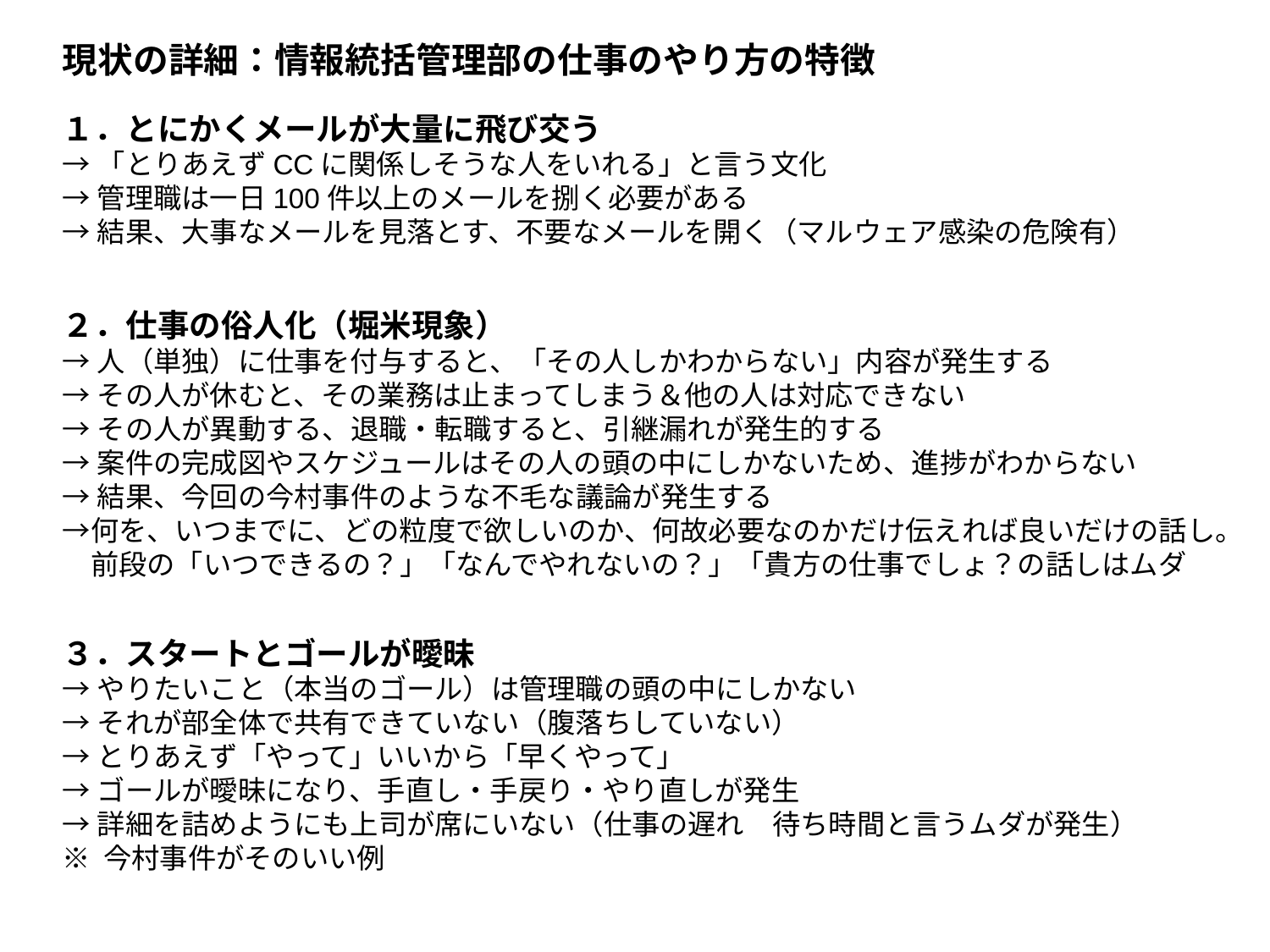

現状の詳細：情報統括管理部の仕事のやり方の特徴
１．とにかくメールが大量に飛び交う
→「とりあえずCCに関係しそうな人をいれる」と言う文化
→管理職は一日100件以上のメールを捌く必要がある
→結果、大事なメールを見落とす、不要なメールを開く（マルウェア感染の危険有）
２．仕事の俗人化（堀米現象）
→人（単独）に仕事を付与すると、「その人しかわからない」内容が発生する
→その人が休むと、その業務は止まってしまう＆他の人は対応できない
→その人が異動する、退職・転職すると、引継漏れが発生的する
→案件の完成図やスケジュールはその人の頭の中にしかないため、進捗がわからない
→結果、今回の今村事件のような不毛な議論が発生する
→何を、いつまでに、どの粒度で欲しいのか、何故必要なのかだけ伝えれば良いだけの話し。
　前段の「いつできるの？」「なんでやれないの？」「貴方の仕事でしょ？の話しはムダ
３．スタートとゴールが曖昧
→やりたいこと（本当のゴール）は管理職の頭の中にしかない
→それが部全体で共有できていない（腹落ちしていない）
→とりあえず「やって」いいから「早くやって」
→ゴールが曖昧になり、手直し・手戻り・やり直しが発生
→詳細を詰めようにも上司が席にいない（仕事の遅れ　待ち時間と言うムダが発生）
※ 今村事件がそのいい例